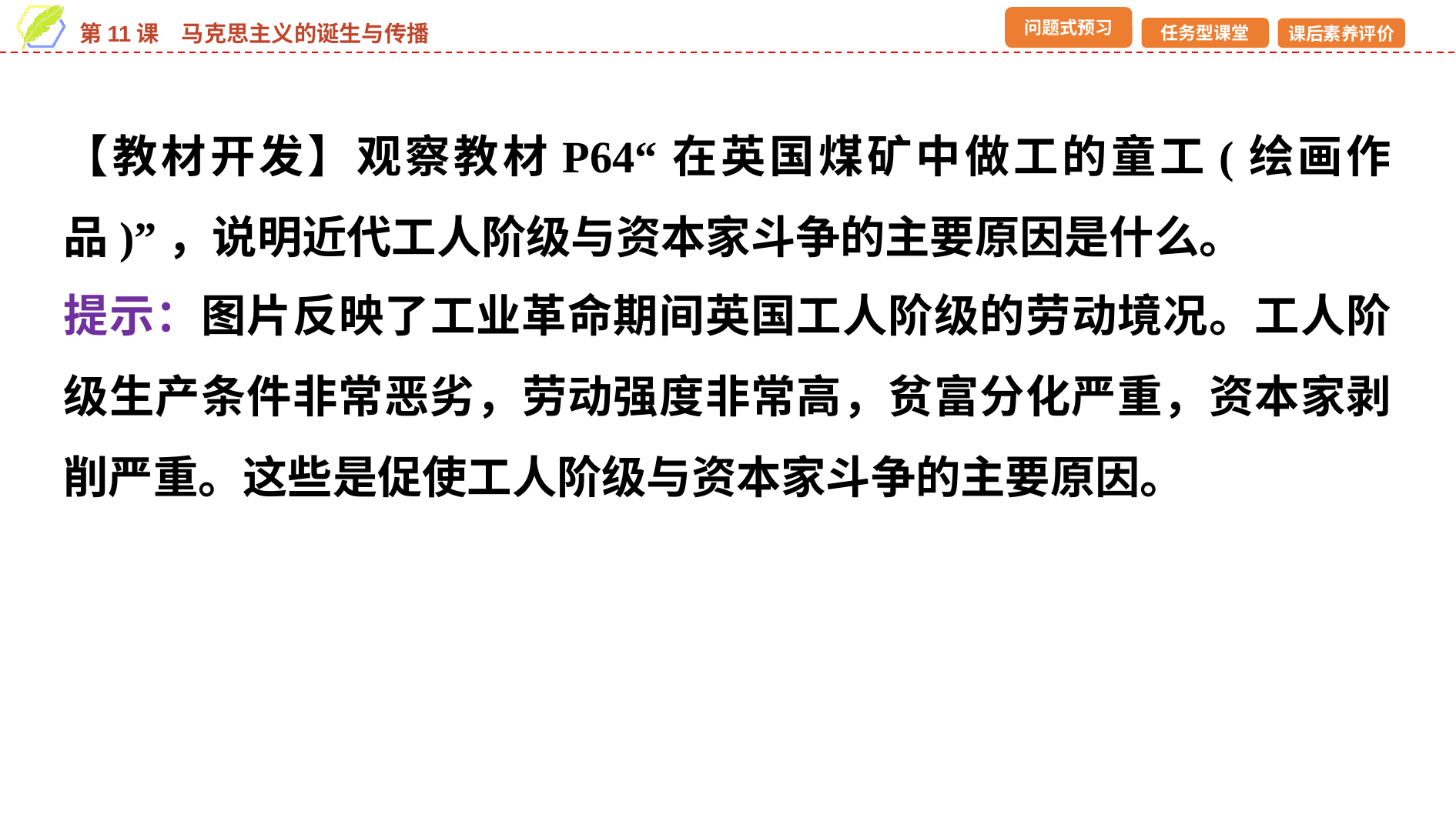

【教材开发】观察教材P64“在英国煤矿中做工的童工(绘画作品)”，说明近代工人阶级与资本家斗争的主要原因是什么。
提示：图片反映了工业革命期间英国工人阶级的劳动境况。工人阶级生产条件非常恶劣，劳动强度非常高，贫富分化严重，资本家剥削严重。这些是促使工人阶级与资本家斗争的主要原因。